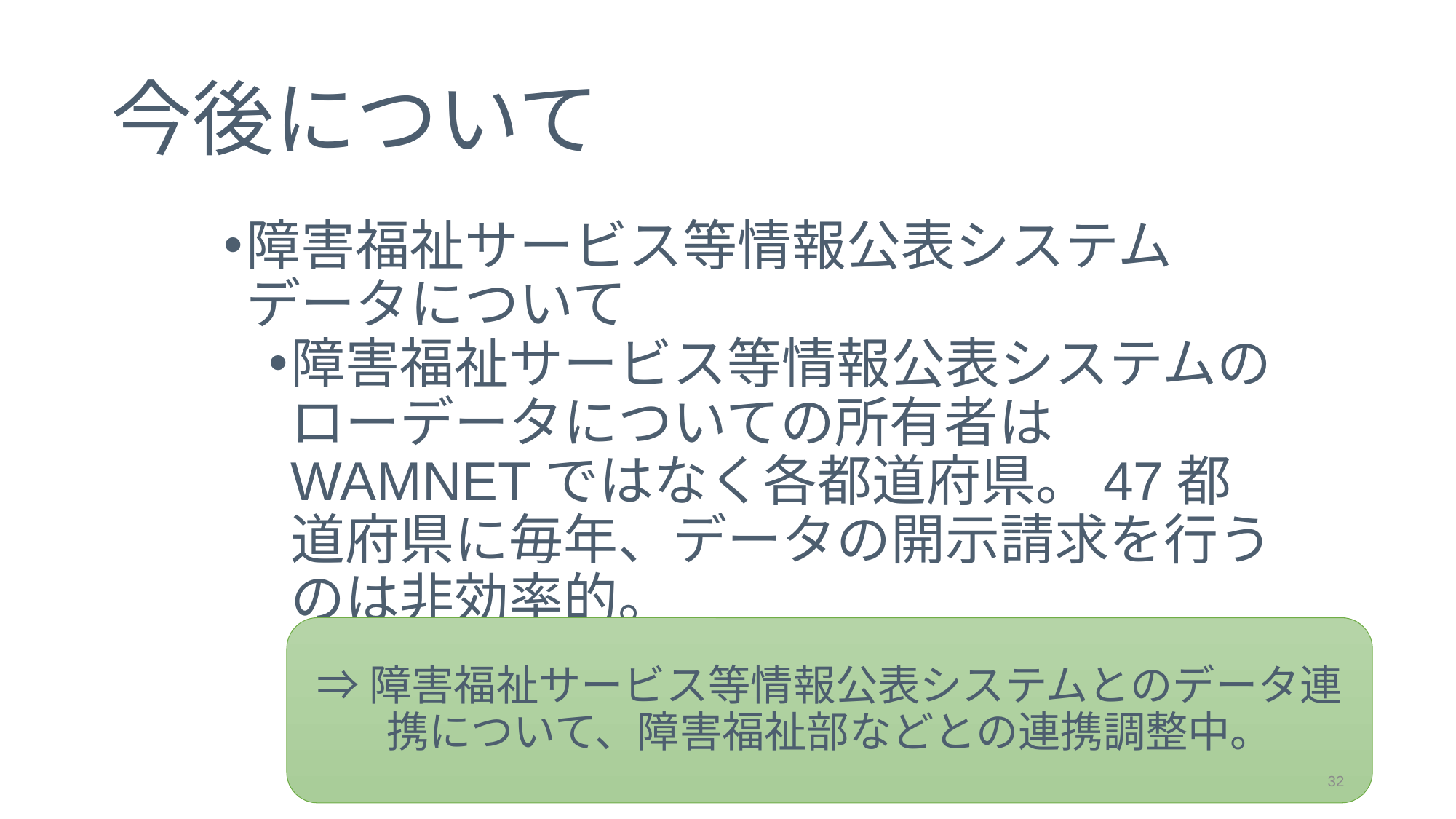

# 今後について

障害福祉サービス等情報公表システムデータについて
障害福祉サービス等情報公表システムのローデータについての所有者はWAMNETではなく各都道府県。47都道府県に毎年、データの開示請求を行うのは非効率的。
⇒障害福祉サービス等情報公表システムとのデータ連携について、障害福祉部などとの連携調整中。
32